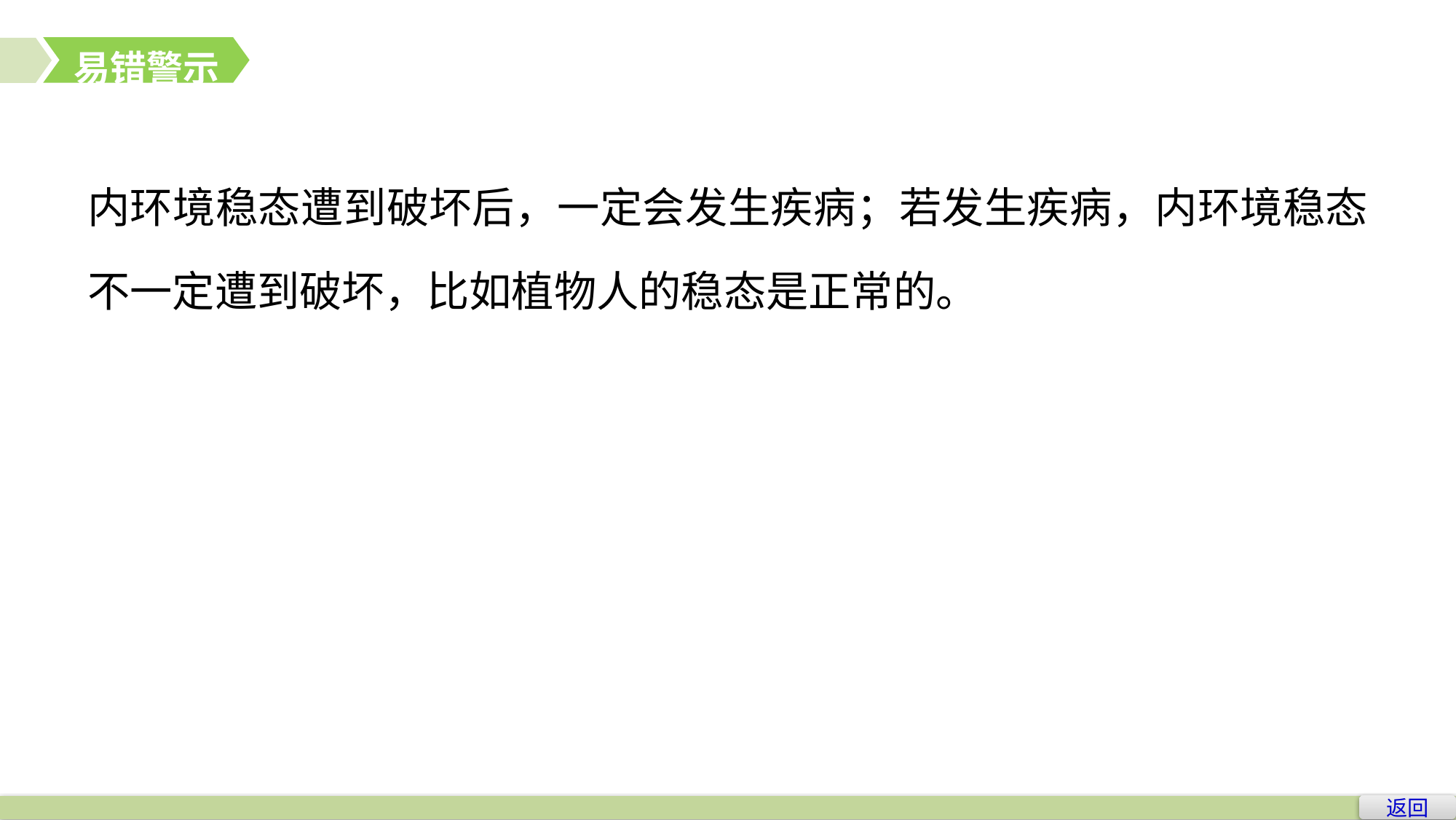

易错警示

内环境稳态遭到破坏后，一定会发生疾病；若发生疾病，内环境稳态不一定遭到破坏，比如植物人的稳态是正常的。
返回